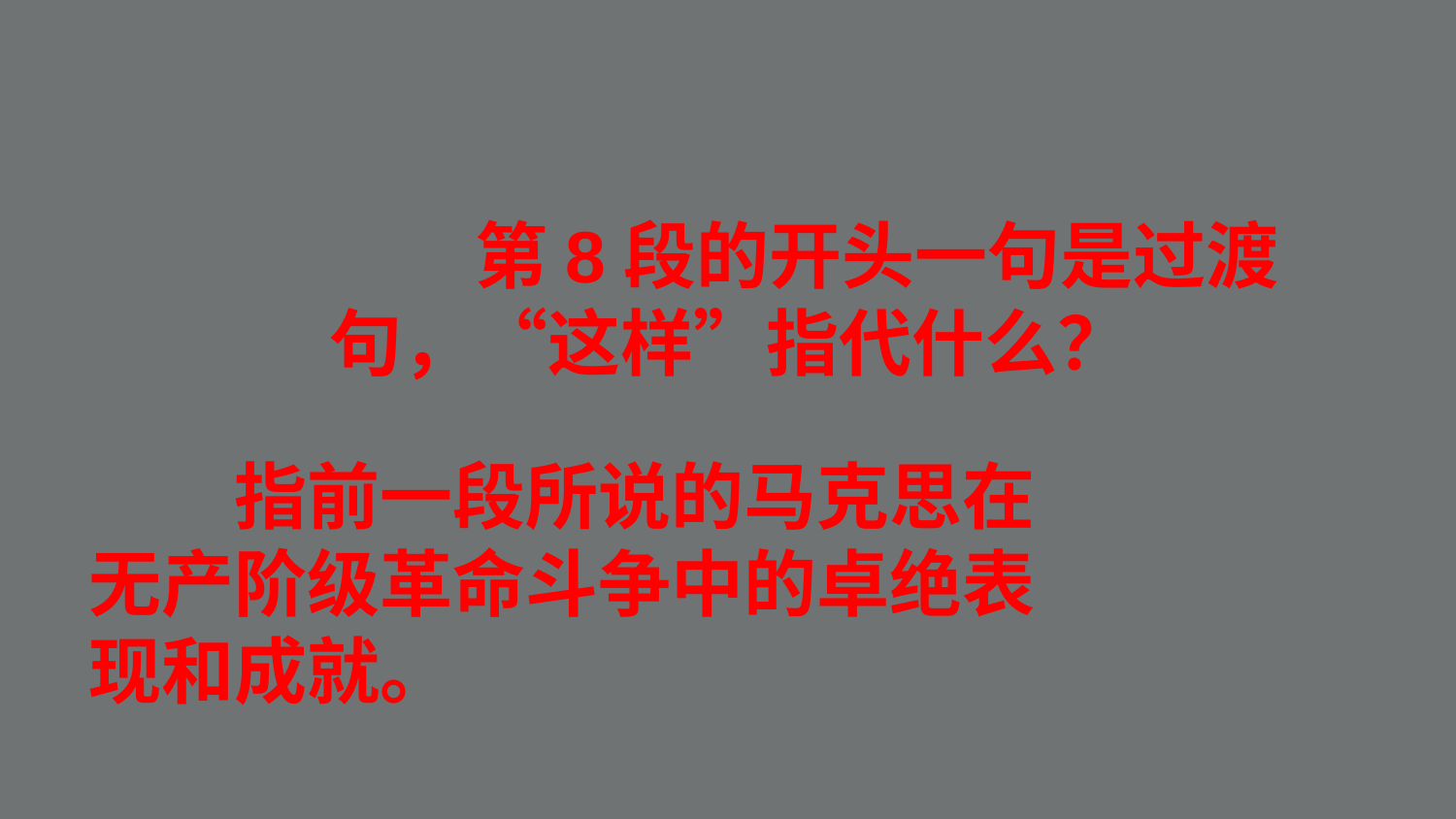

第8段的开头一句是过渡句，“这样”指代什么？
　　指前一段所说的马克思在无产阶级革命斗争中的卓绝表现和成就。